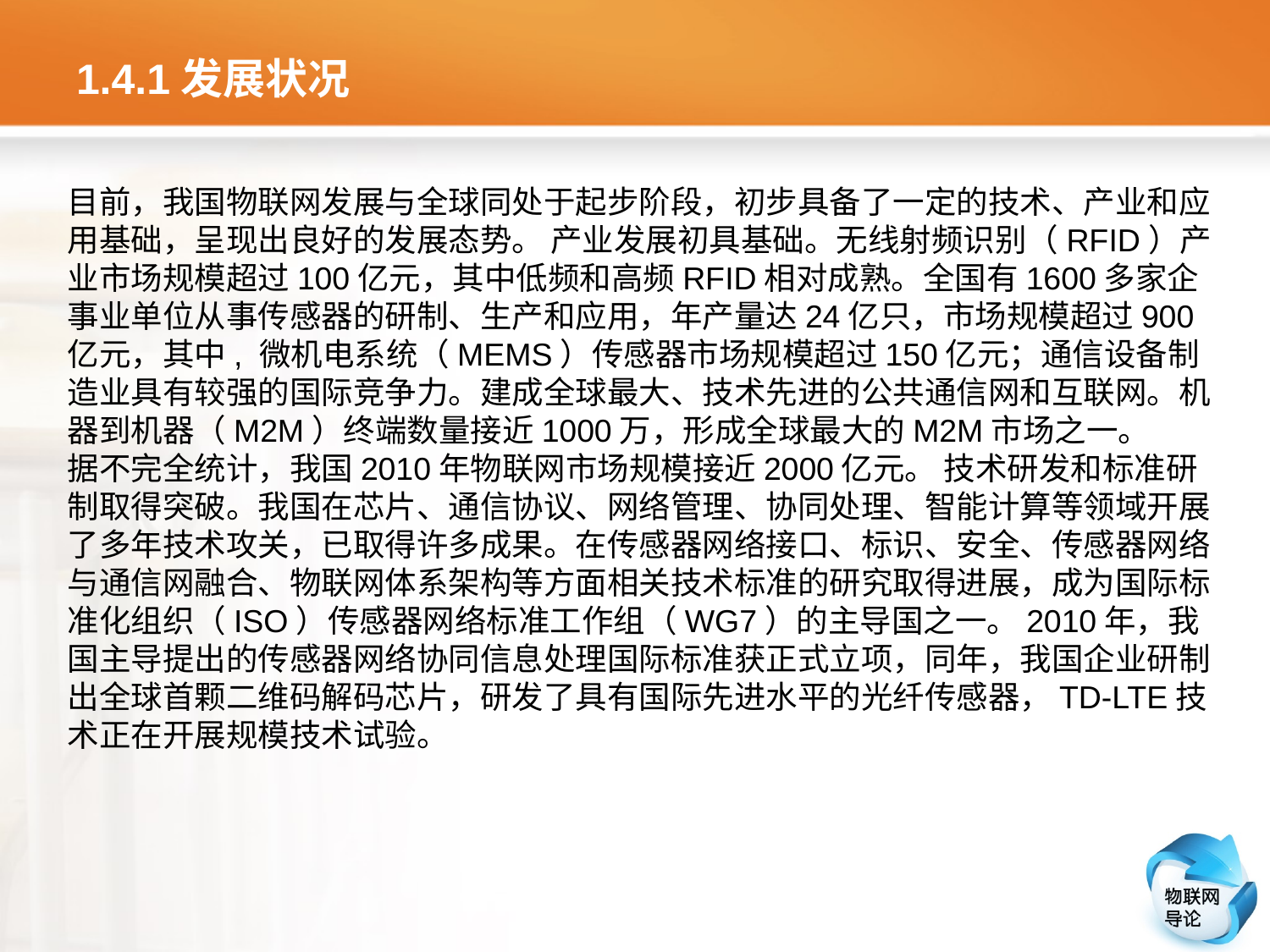

# 1.4.1发展状况
目前，我国物联网发展与全球同处于起步阶段，初步具备了一定的技术、产业和应用基础，呈现出良好的发展态势。 产业发展初具基础。无线射频识别（RFID）产业市场规模超过100亿元，其中低频和高频RFID相对成熟。全国有1600多家企事业单位从事传感器的研制、生产和应用，年产量达24亿只，市场规模超过900亿元，其中, 微机电系统（MEMS）传感器市场规模超过150亿元；通信设备制造业具有较强的国际竞争力。建成全球最大、技术先进的公共通信网和互联网。机器到机器（M2M）终端数量接近1000万，形成全球最大的M2M市场之一。
据不完全统计，我国2010年物联网市场规模接近2000亿元。 技术研发和标准研制取得突破。我国在芯片、通信协议、网络管理、协同处理、智能计算等领域开展了多年技术攻关，已取得许多成果。在传感器网络接口、标识、安全、传感器网络与通信网融合、物联网体系架构等方面相关技术标准的研究取得进展，成为国际标准化组织（ISO）传感器网络标准工作组（WG7）的主导国之一。2010年，我国主导提出的传感器网络协同信息处理国际标准获正式立项，同年，我国企业研制出全球首颗二维码解码芯片，研发了具有国际先进水平的光纤传感器，TD-LTE技术正在开展规模技术试验。